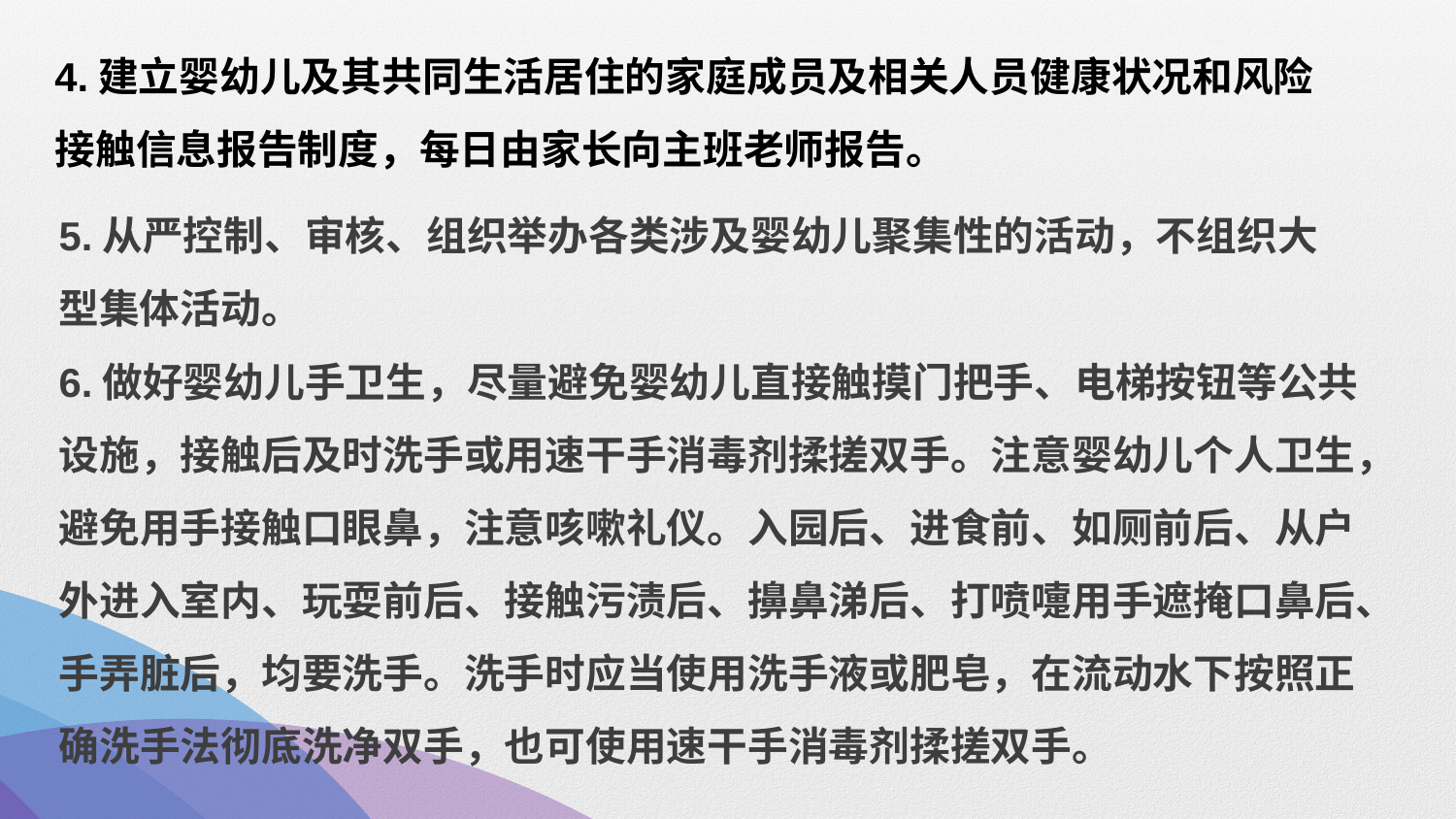

4.建立婴幼儿及其共同生活居住的家庭成员及相关人员健康状况和风险接触信息报告制度，每日由家长向主班老师报告。
5.从严控制、审核、组织举办各类涉及婴幼儿聚集性的活动，不组织大型集体活动。
6.做好婴幼儿手卫生，尽量避免婴幼儿直接触摸门把手、电梯按钮等公共设施，接触后及时洗手或用速干手消毒剂揉搓双手。注意婴幼儿个人卫生，避免用手接触口眼鼻，注意咳嗽礼仪。入园后、进食前、如厕前后、从户外进入室内、玩耍前后、接触污渍后、擤鼻涕后、打喷嚏用手遮掩口鼻后、手弄脏后，均要洗手。洗手时应当使用洗手液或肥皂，在流动水下按照正确洗手法彻底洗净双手，也可使用速干手消毒剂揉搓双手。

部门：XXX   汇报人：xxx